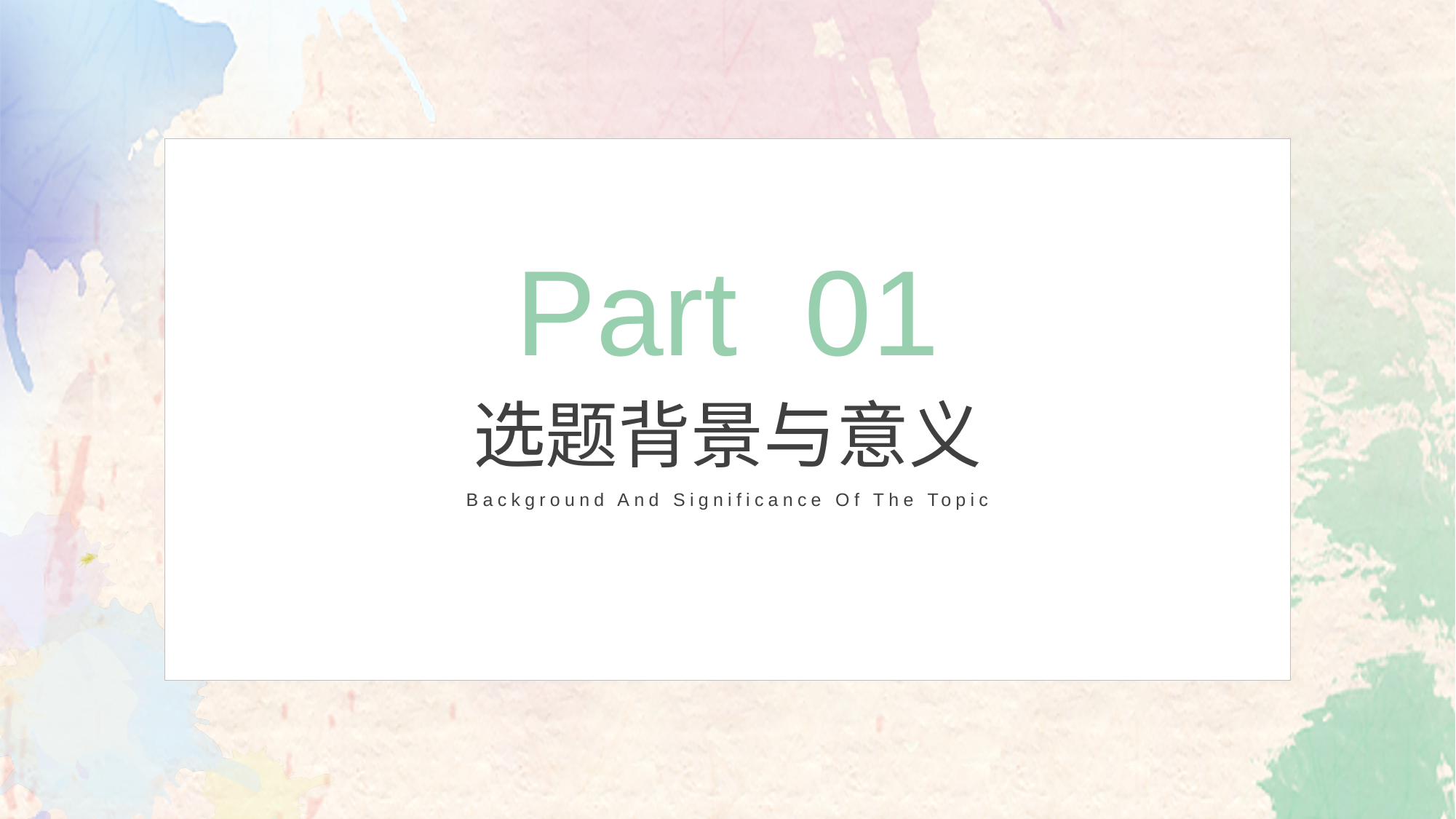

Part  01
选题背景与意义
Background And Significance Of The Topic